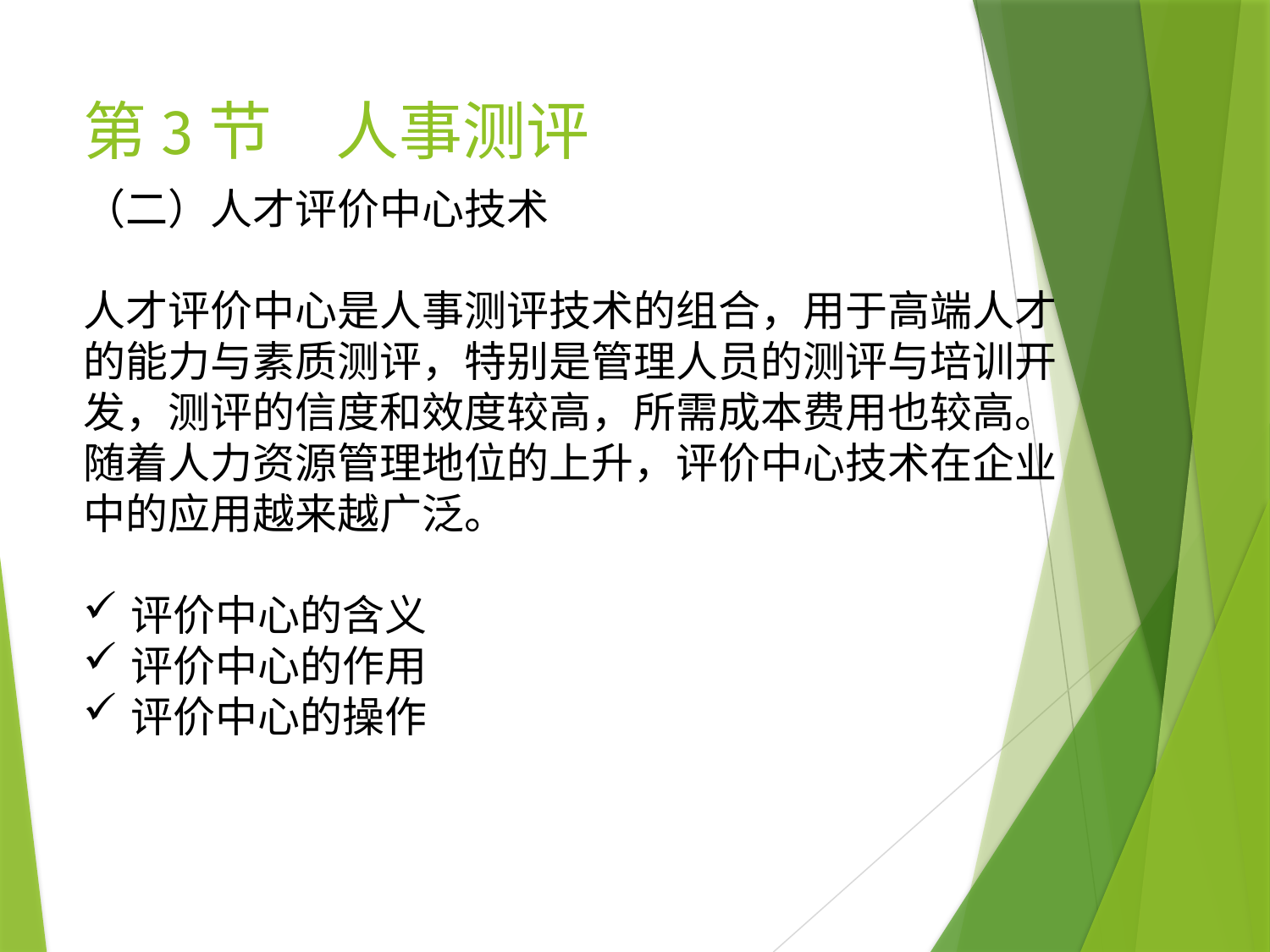

# 第3节　人事测评
（二）人才评价中心技术

人才评价中心是人事测评技术的组合，用于高端人才的能力与素质测评，特别是管理人员的测评与培训开发，测评的信度和效度较高，所需成本费用也较高。随着人力资源管理地位的上升，评价中心技术在企业中的应用越来越广泛。

评价中心的含义
评价中心的作用
评价中心的操作